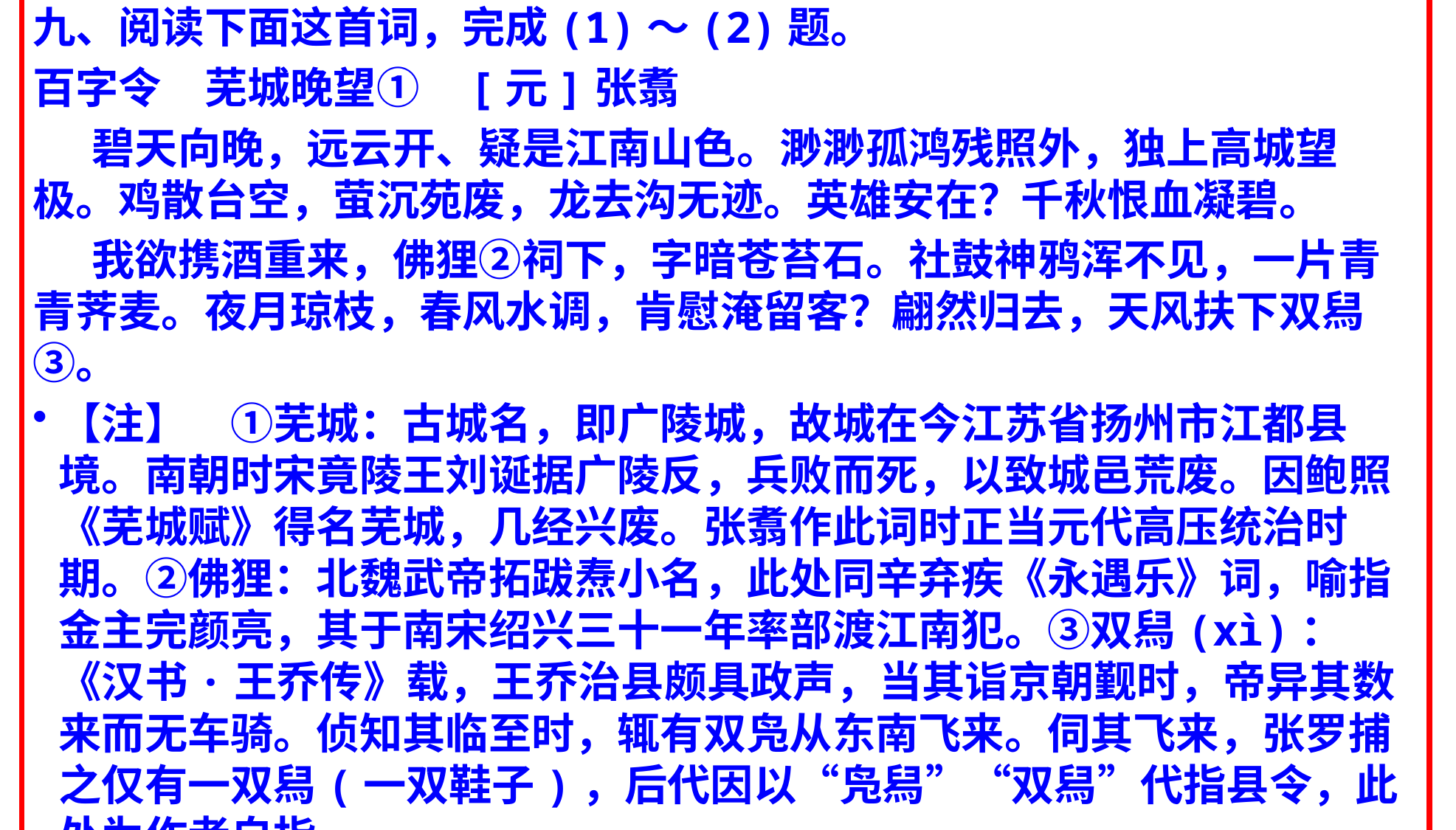

九、阅读下面这首词，完成(1)～(2)题。
百字令　芜城晚望①    [元]张翥
     碧天向晚，远云开、疑是江南山色。渺渺孤鸿残照外，独上高城望极。鸡散台空，萤沉苑废，龙去沟无迹。英雄安在？千秋恨血凝碧。
     我欲携酒重来，佛狸②祠下，字暗苍苔石。社鼓神鸦浑不见，一片青青荠麦。夜月琼枝，春风水调，肯慰淹留客？翩然归去，天风扶下双舄③。
【注】　①芜城：古城名，即广陵城，故城在今江苏省扬州市江都县境。南朝时宋竟陵王刘诞据广陵反，兵败而死，以致城邑荒废。因鲍照《芜城赋》得名芜城，几经兴废。张翥作此词时正当元代高压统治时期。②佛狸：北魏武帝拓跋焘小名，此处同辛弃疾《永遇乐》词，喻指金主完颜亮，其于南宋绍兴三十一年率部渡江南犯。③双舄(xì)：《汉书·王乔传》载，王乔治县颇具政声，当其诣京朝觐时，帝异其数来而无车骑。侦知其临至时，辄有双凫从东南飞来。伺其飞来，张罗捕之仅有一双舄(一双鞋子)，后代因以“凫舄”“双舄”代指县令，此处为作者自指。